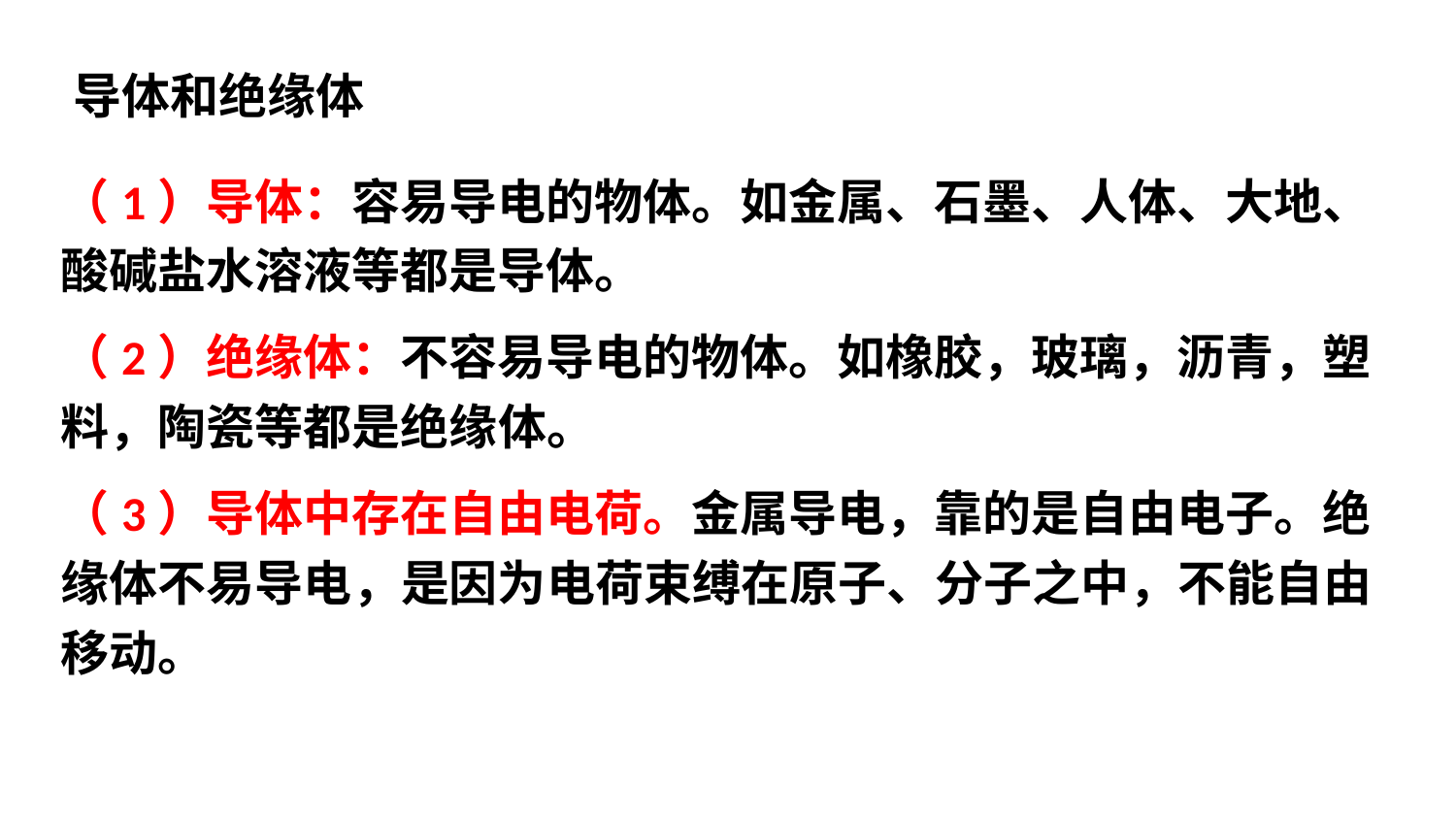

导体和绝缘体
（1）导体：容易导电的物体。如金属、石墨、人体、大地、酸碱盐水溶液等都是导体。
（2）绝缘体：不容易导电的物体。如橡胶，玻璃，沥青，塑料，陶瓷等都是绝缘体。
（3）导体中存在自由电荷。金属导电，靠的是自由电子。绝缘体不易导电，是因为电荷束缚在原子、分子之中，不能自由移动。